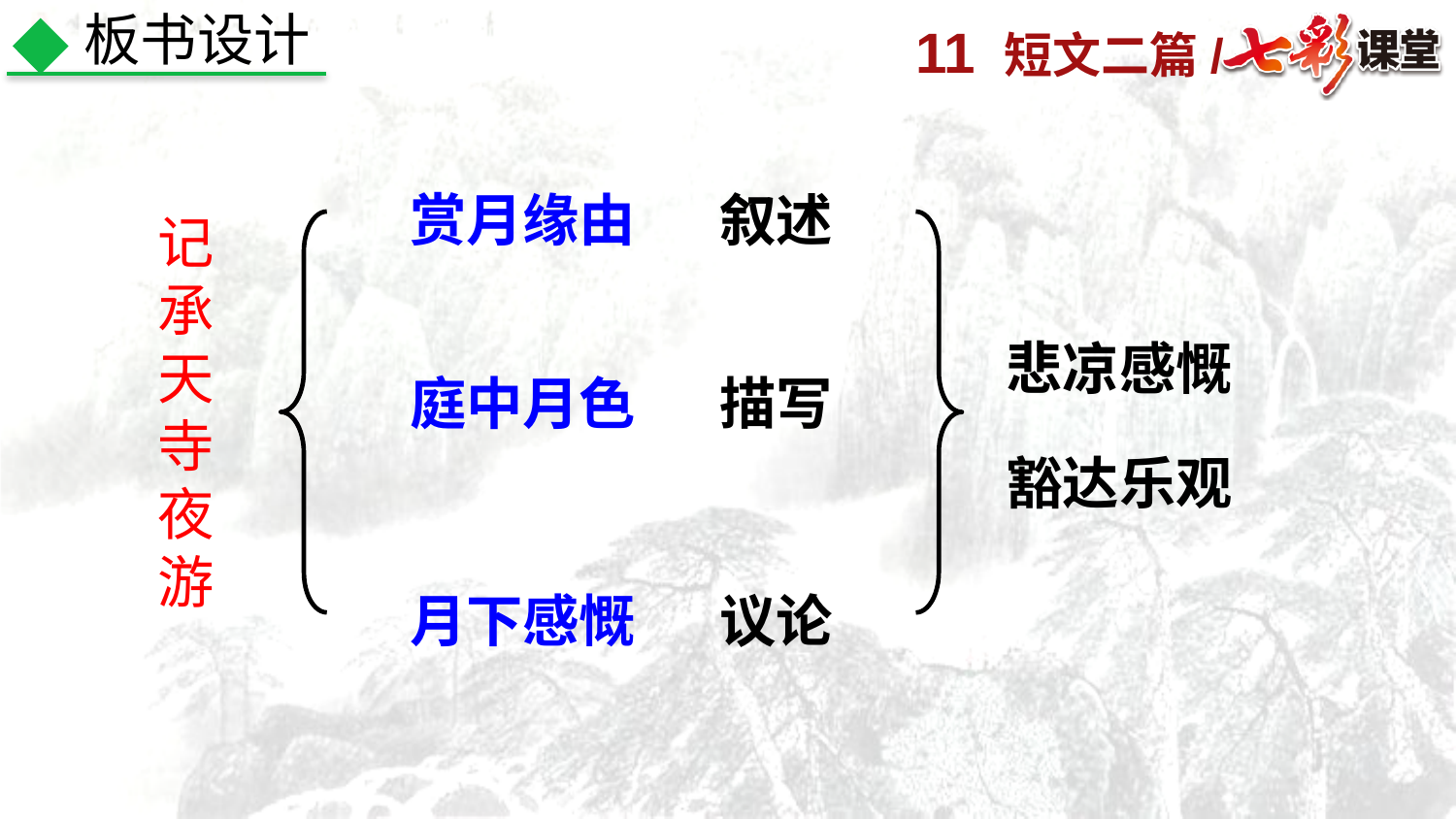

板书设计

赏月缘由
叙述
记承天寺夜游

悲凉感慨
庭中月色
描写
豁达乐观
月下感慨
议论